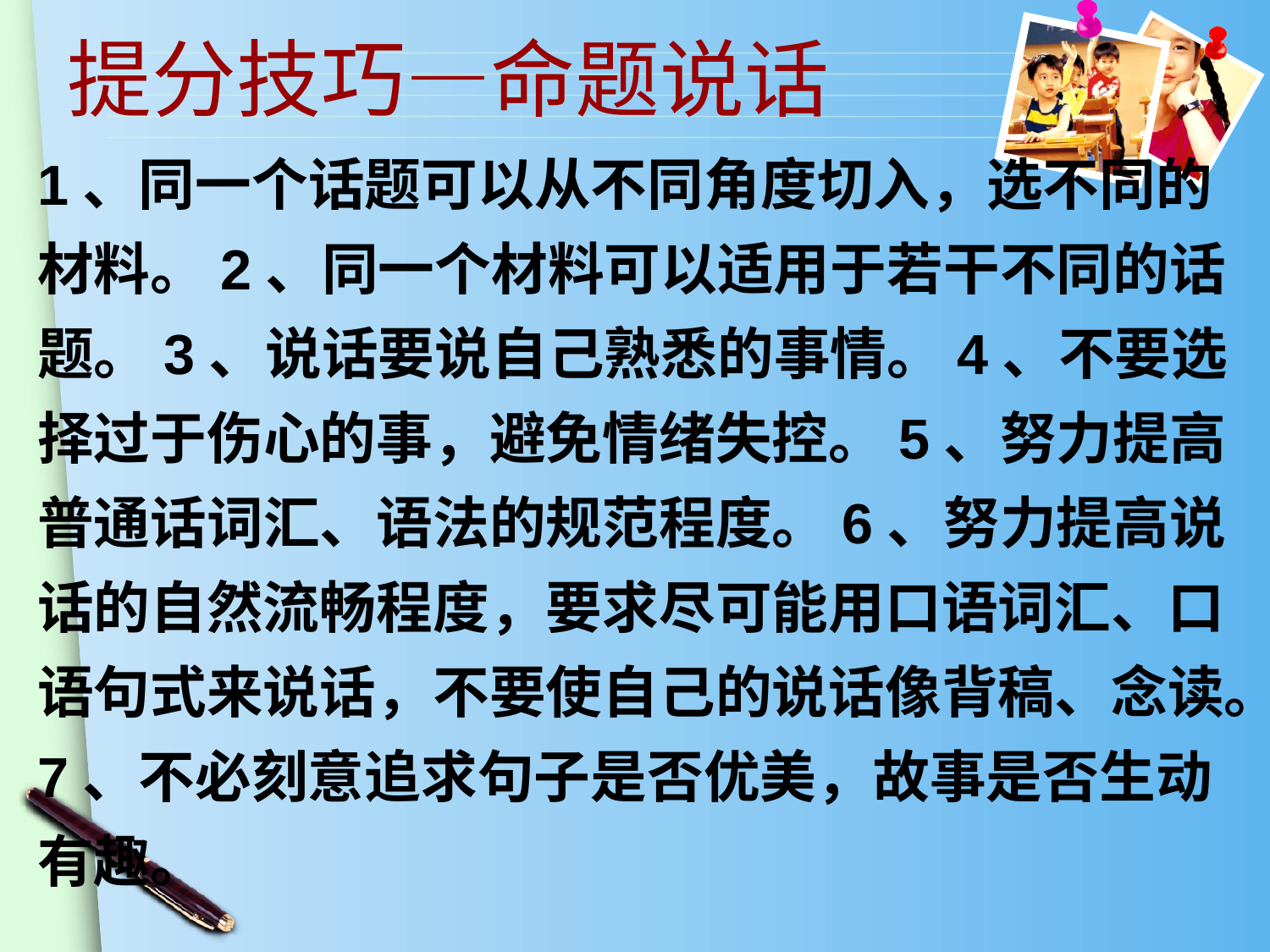

提分技巧—命题说话
1、同一个话题可以从不同角度切入，选不同的材料。2、同一个材料可以适用于若干不同的话题。3、说话要说自己熟悉的事情。4、不要选择过于伤心的事，避免情绪失控。5、努力提高普通话词汇、语法的规范程度。6、努力提高说话的自然流畅程度，要求尽可能用口语词汇、口语句式来说话，不要使自己的说话像背稿、念读。7、不必刻意追求句子是否优美，故事是否生动有趣。